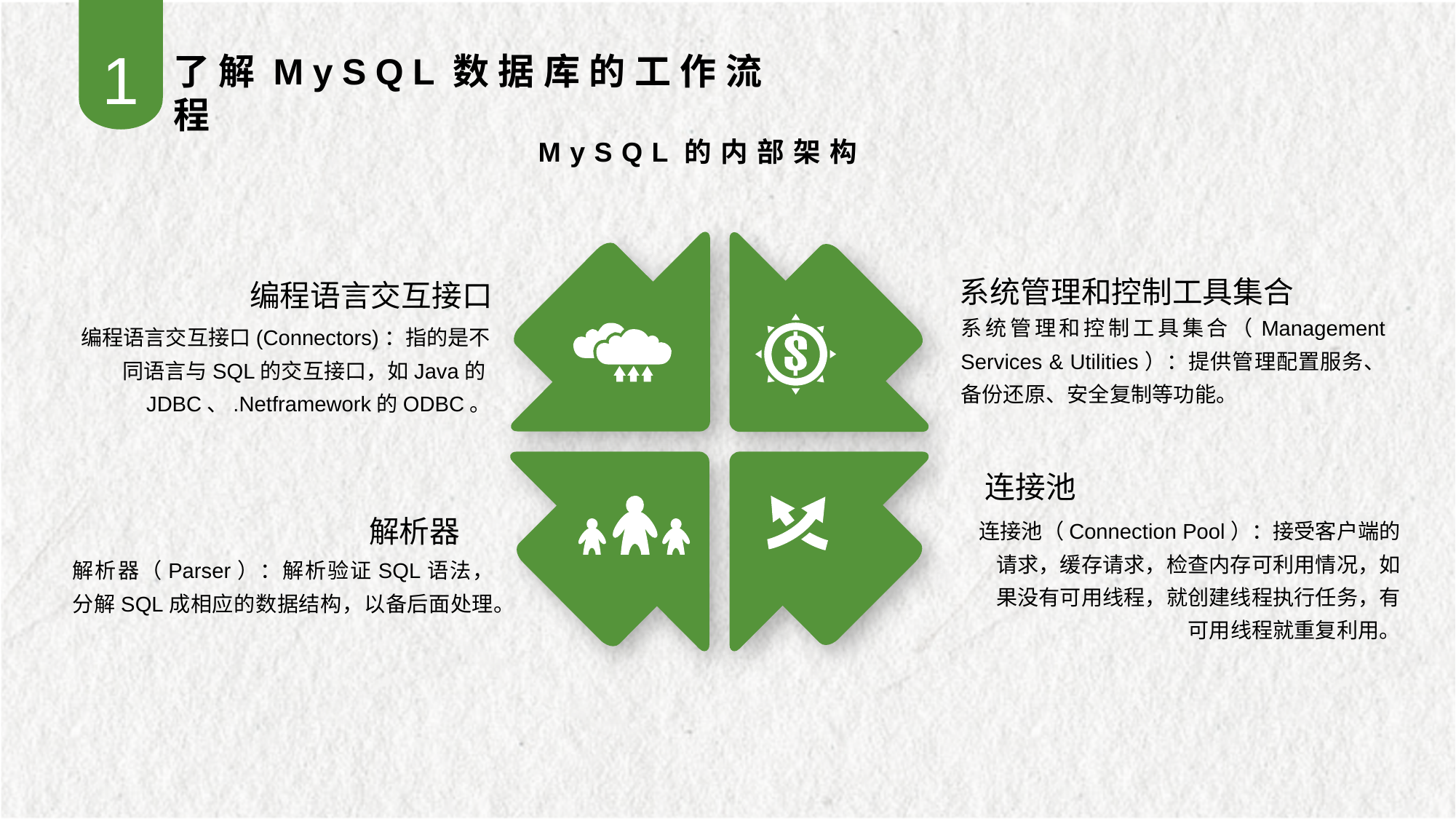

1
了解MySQL数据库的工作流程

MySQL的内部架构

系统管理和控制工具集合
系统管理和控制工具集合（Management Services & Utilities）：提供管理配置服务、备份还原、安全复制等功能。
编程语言交互接口
编程语言交互接口(Connectors)：指的是不同语言与SQL的交互接口，如Java的JDBC、.Netframework的ODBC。
连接池
连接池（Connection Pool）：接受客户端的请求，缓存请求，检查内存可利用情况，如果没有可用线程，就创建线程执行任务，有可用线程就重复利用。

解析器
解析器（Parser）：解析验证SQL语法，分解SQL成相应的数据结构，以备后面处理。